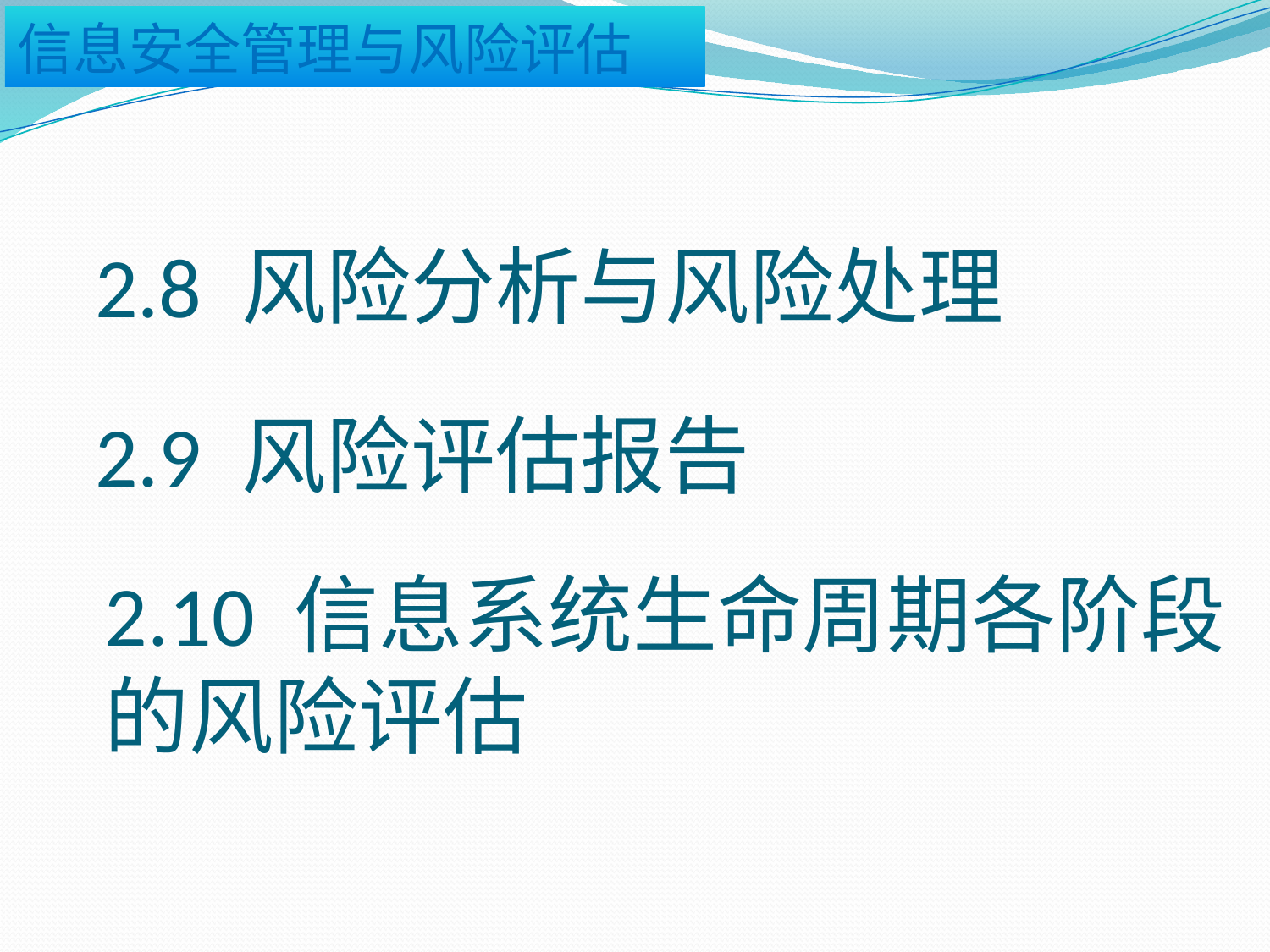

# 2.8 风险分析与风险处理
2.9 风险评估报告
2.10 信息系统生命周期各阶段的风险评估